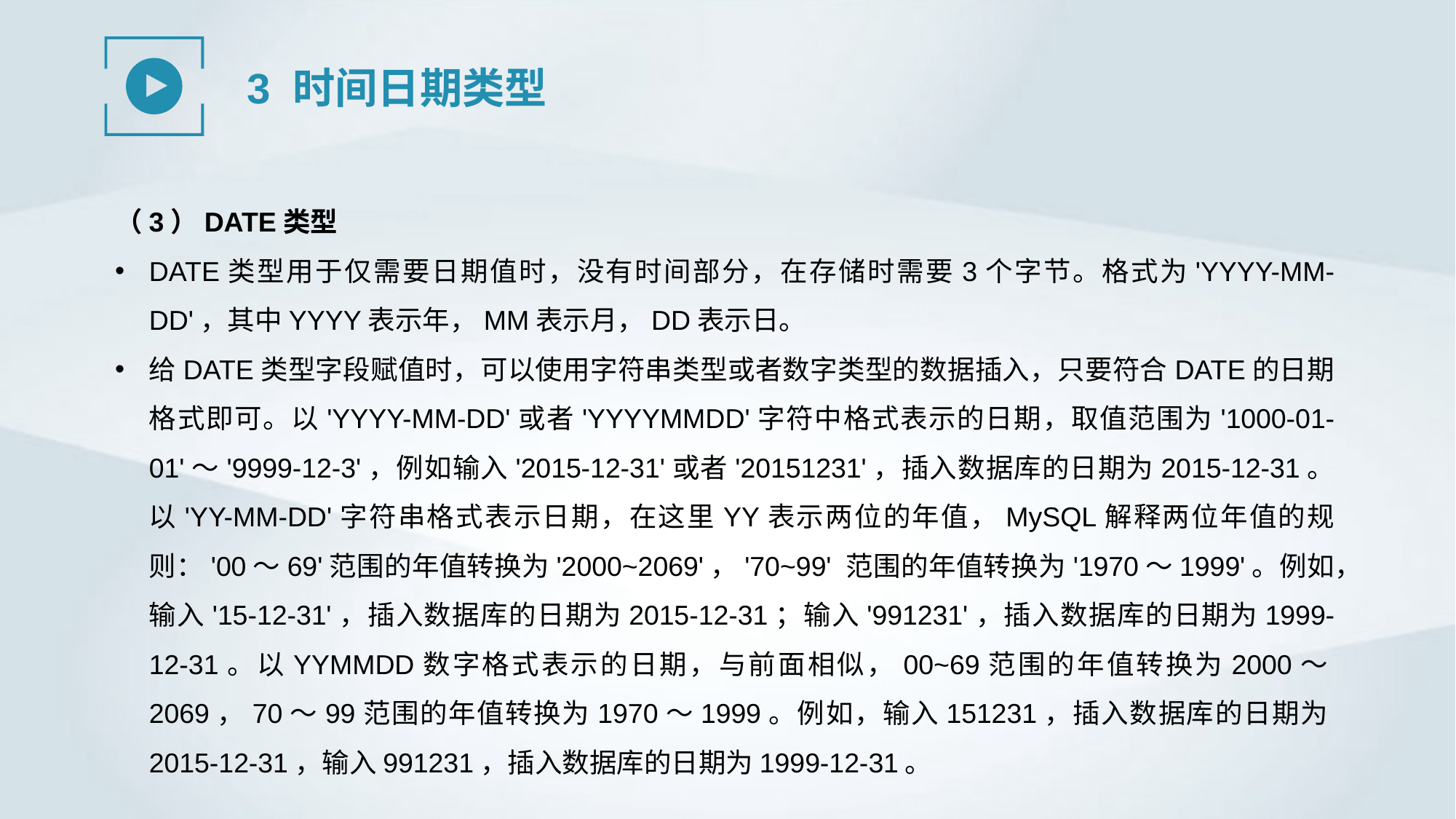

3 时间日期类型
（3）DATE类型
DATE类型用于仅需要日期值时，没有时间部分，在存储时需要3个字节。格式为'YYYY-MM-DD'，其中YYYY表示年，MM表示月，DD表示日。
给DATE类型字段赋值时，可以使用字符串类型或者数字类型的数据插入，只要符合DATE的日期格式即可。以'YYYY-MM-DD'或者'YYYYMMDD'字符中格式表示的日期，取值范围为'1000-01-01'～'9999-12-3'，例如输入'2015-12-31'或者'20151231'，插入数据库的日期为2015-12-31。以'YY-MM-DD'字符串格式表示日期，在这里YY表示两位的年值，MySQL解释两位年值的规则：'00～69'范围的年值转换为'2000~2069'，'70~99' 范围的年值转换为'1970～1999'。例如，输入'15-12-31'，插入数据库的日期为2015-12-31；输入'991231'，插入数据库的日期为1999-12-31。以YYMMDD数字格式表示的日期，与前面相似，00~69范围的年值转换为2000～2069，70～99范围的年值转换为1970～1999。例如，输入151231，插入数据库的日期为2015-12-31，输入991231，插入数据库的日期为1999-12-31。